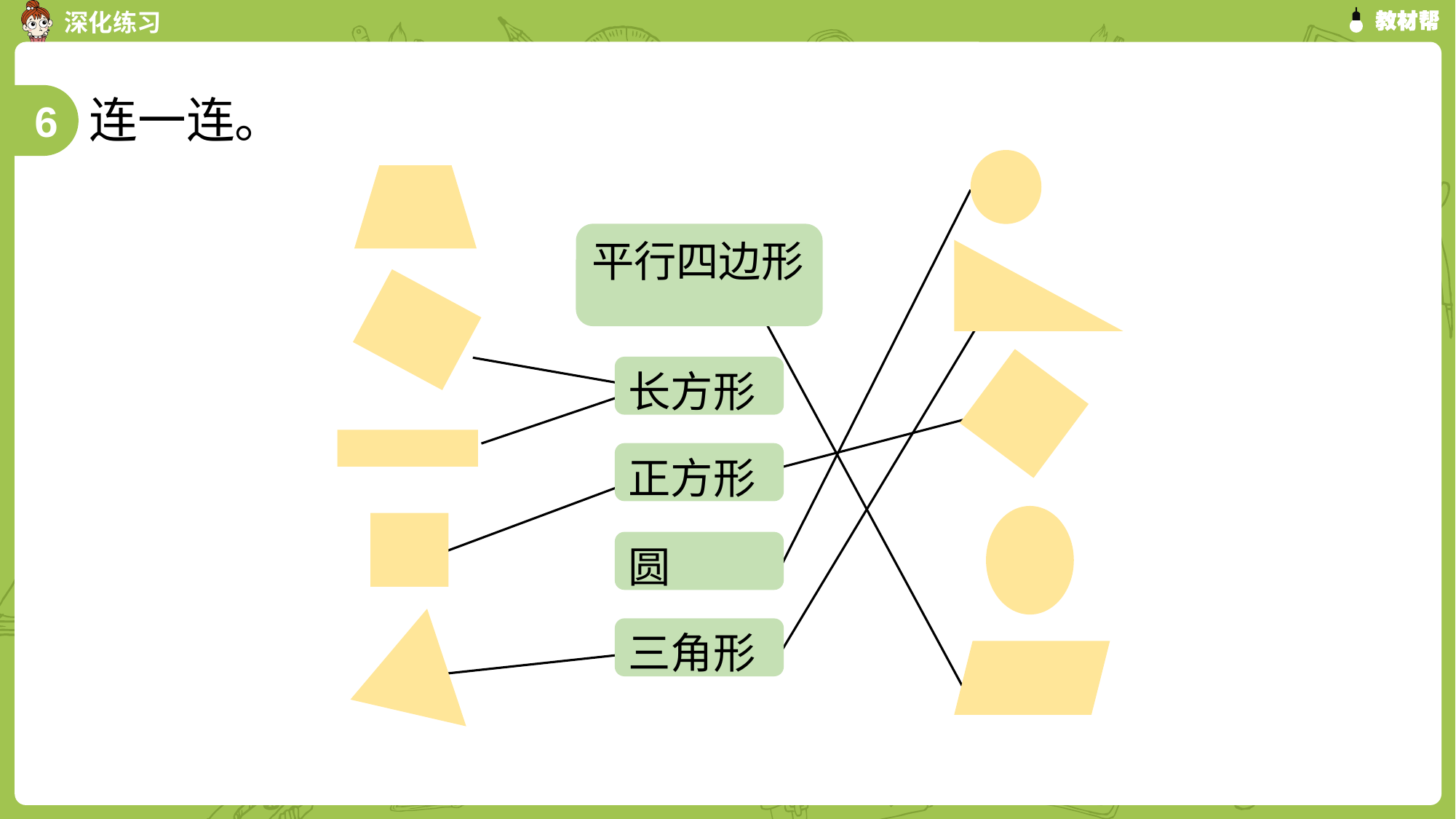

连一连。
6

平行四边形
长方形
正方形
圆
三角形